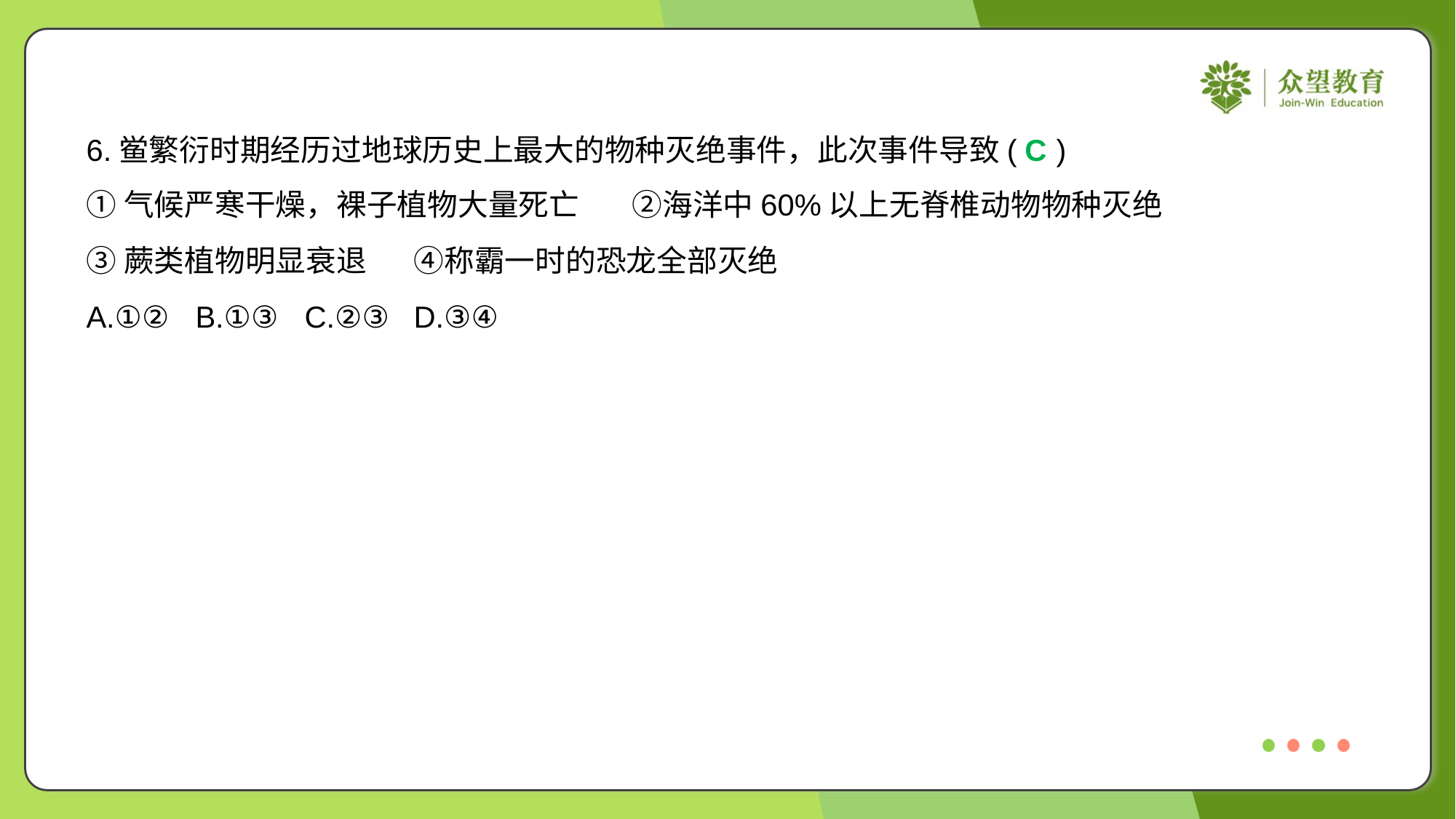

6.鲎繁衍时期经历过地球历史上最大的物种灭绝事件，此次事件导致(     )
C
①气候严寒干燥，裸子植物大量死亡	②海洋中60%以上无脊椎动物物种灭绝
③蕨类植物明显衰退	④称霸一时的恐龙全部灭绝
A.①②	B.①③	C.②③	D.③④